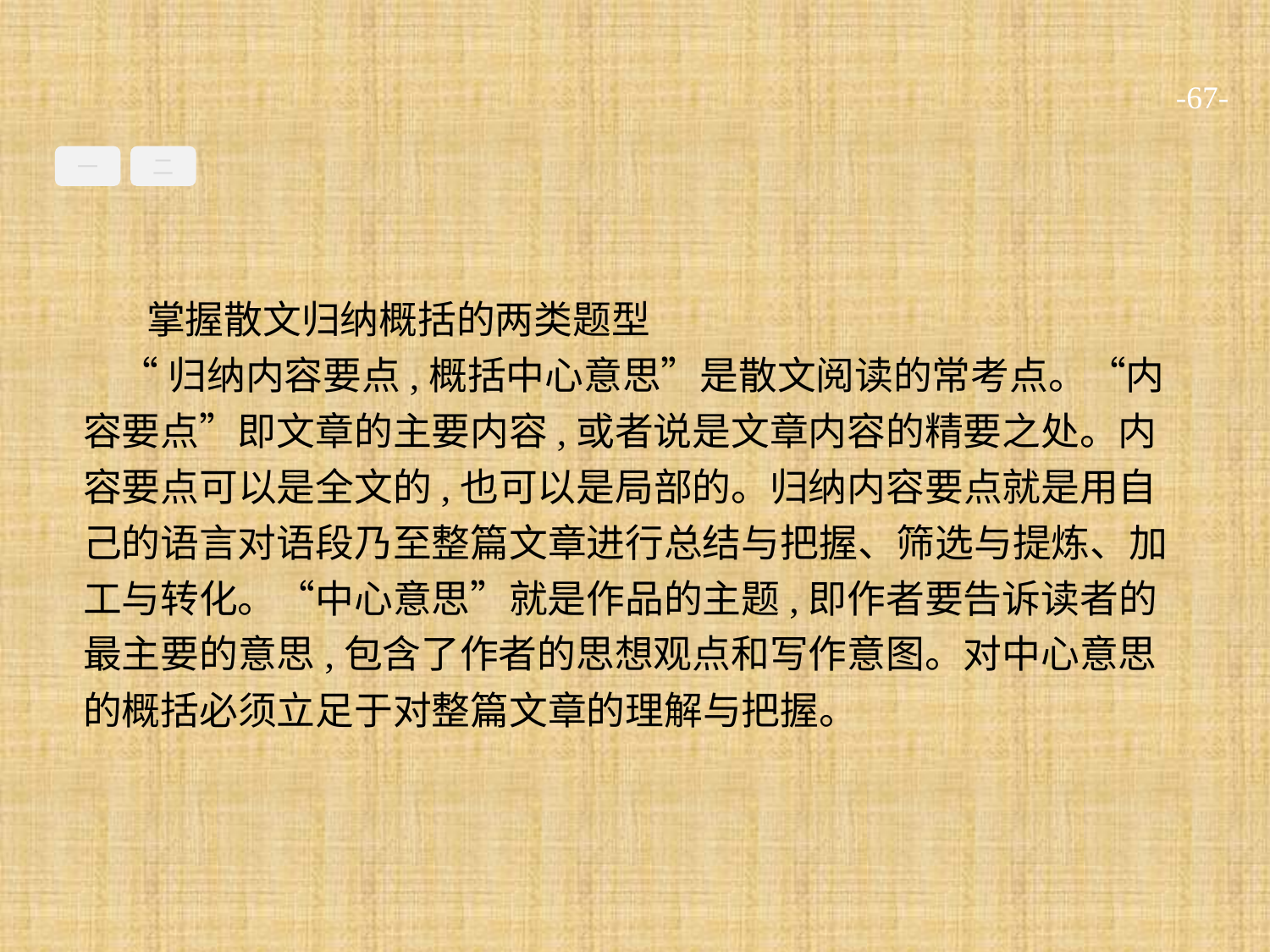

-67-
一
二
掌握散文归纳概括的两类题型
“归纳内容要点,概括中心意思”是散文阅读的常考点。“内容要点”即文章的主要内容,或者说是文章内容的精要之处。内容要点可以是全文的,也可以是局部的。归纳内容要点就是用自己的语言对语段乃至整篇文章进行总结与把握、筛选与提炼、加工与转化。“中心意思”就是作品的主题,即作者要告诉读者的最主要的意思,包含了作者的思想观点和写作意图。对中心意思的概括必须立足于对整篇文章的理解与把握。